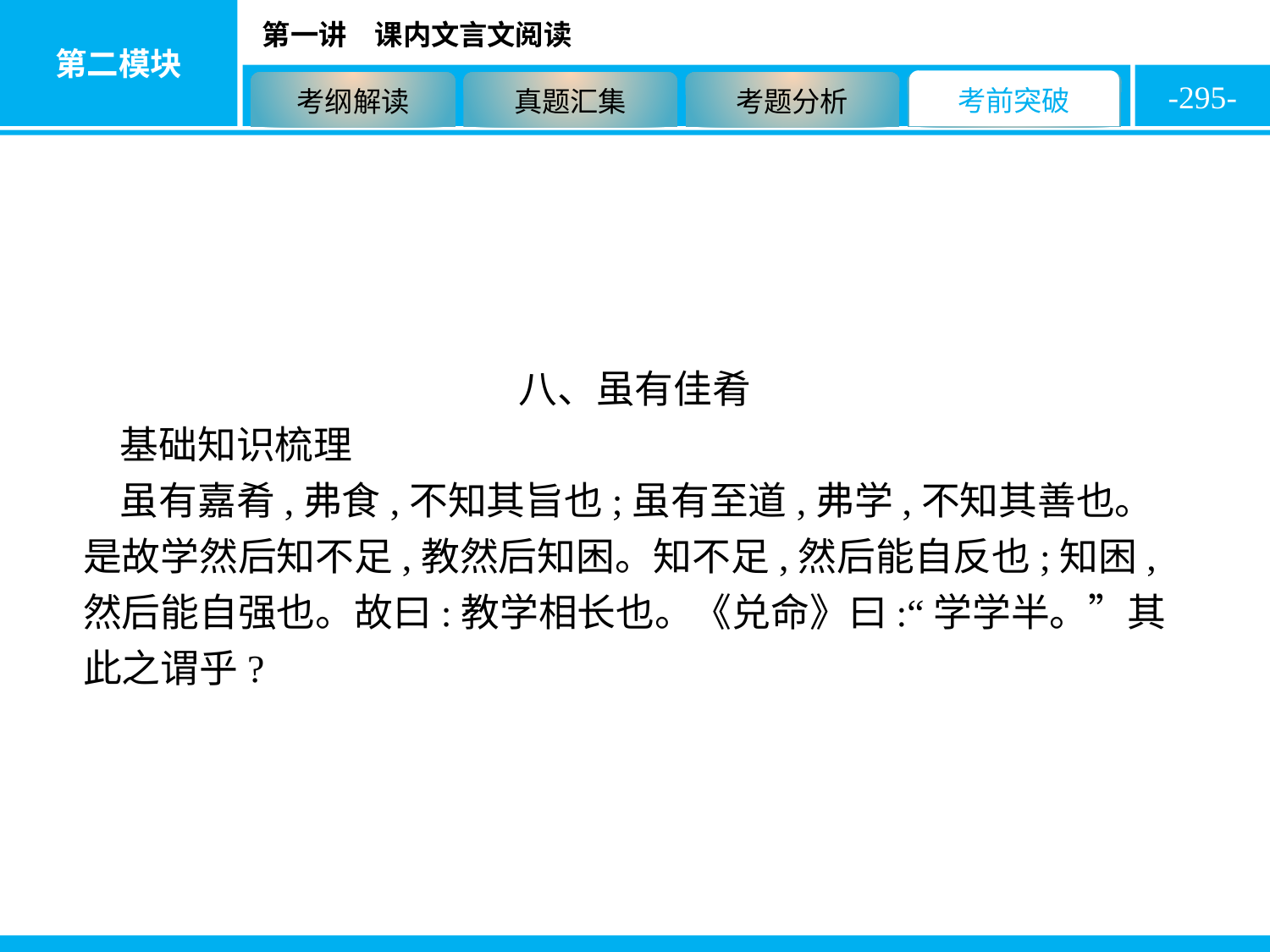

-295-
八、虽有佳肴
基础知识梳理
虽有嘉肴,弗食,不知其旨也;虽有至道,弗学,不知其善也。是故学然后知不足,教然后知困。知不足,然后能自反也;知困,然后能自强也。故曰:教学相长也。《兑命》曰:“学学半。”其此之谓乎?